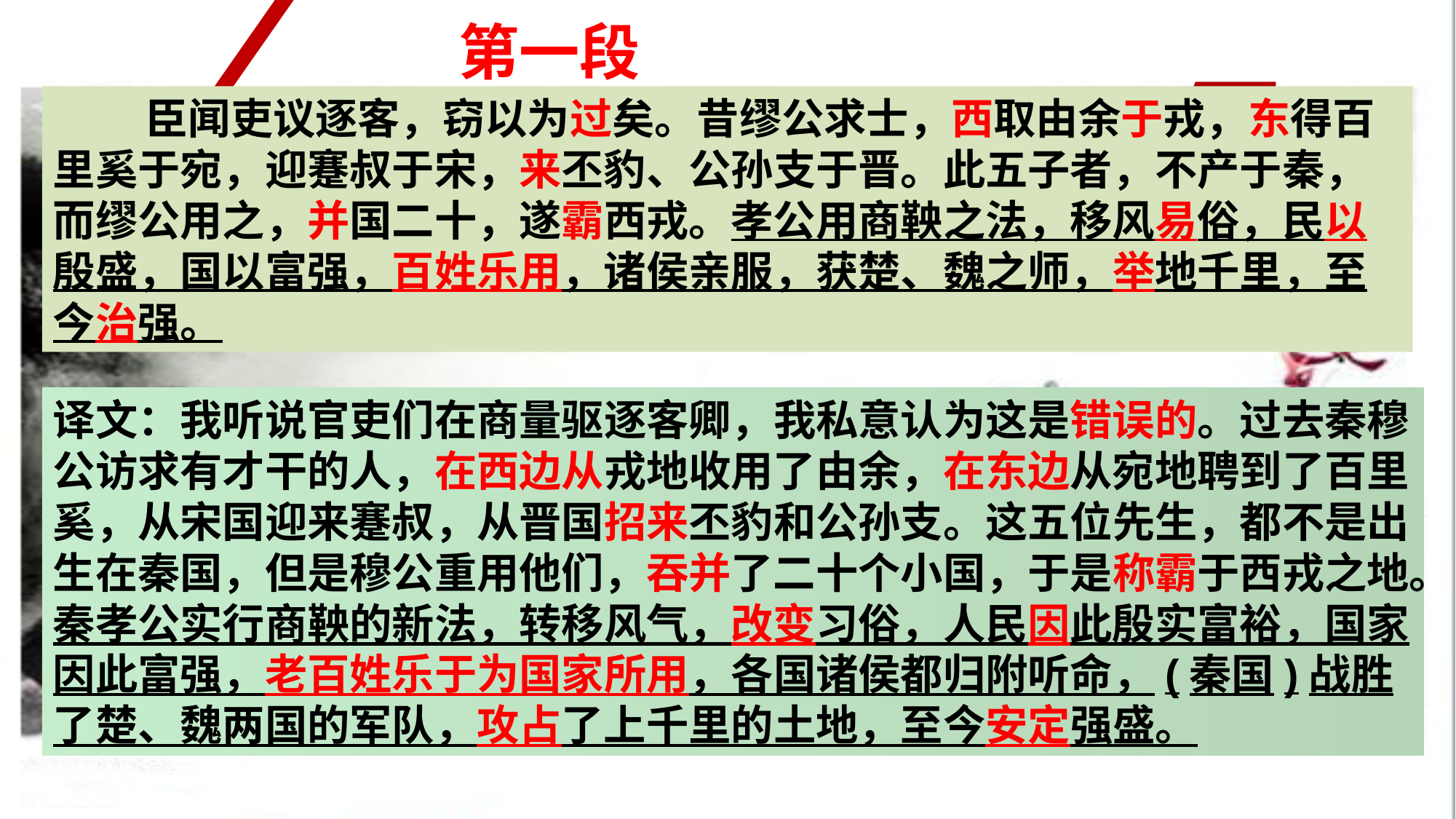

第一段

       臣闻吏议逐客，窃以为过矣。昔缪公求士，西取由余于戎，东得百里奚于宛，迎蹇叔于宋，来丕豹、公孙支于晋。此五子者，不产于秦，而缪公用之，并国二十，遂霸西戎。孝公用商鞅之法，移风易俗，民以殷盛，国以富强，百姓乐用，诸侯亲服，获楚、魏之师，举地千里，至今治强。

译文：我听说官吏们在商量驱逐客卿，我私意认为这是错误的。过去秦穆公访求有才干的人，在西边从戎地收用了由余，在东边从宛地聘到了百里奚，从宋国迎来蹇叔，从晋国招来丕豹和公孙支。这五位先生，都不是出生在秦国，但是穆公重用他们，吞并了二十个小国，于是称霸于西戎之地。秦孝公实行商鞅的新法，转移风气，改变习俗，人民因此殷实富裕，国家因此富强，老百姓乐于为国家所用，各国诸侯都归附听命，(秦国)战胜了楚、魏两国的军队，攻占了上千里的土地，至今安定强盛。